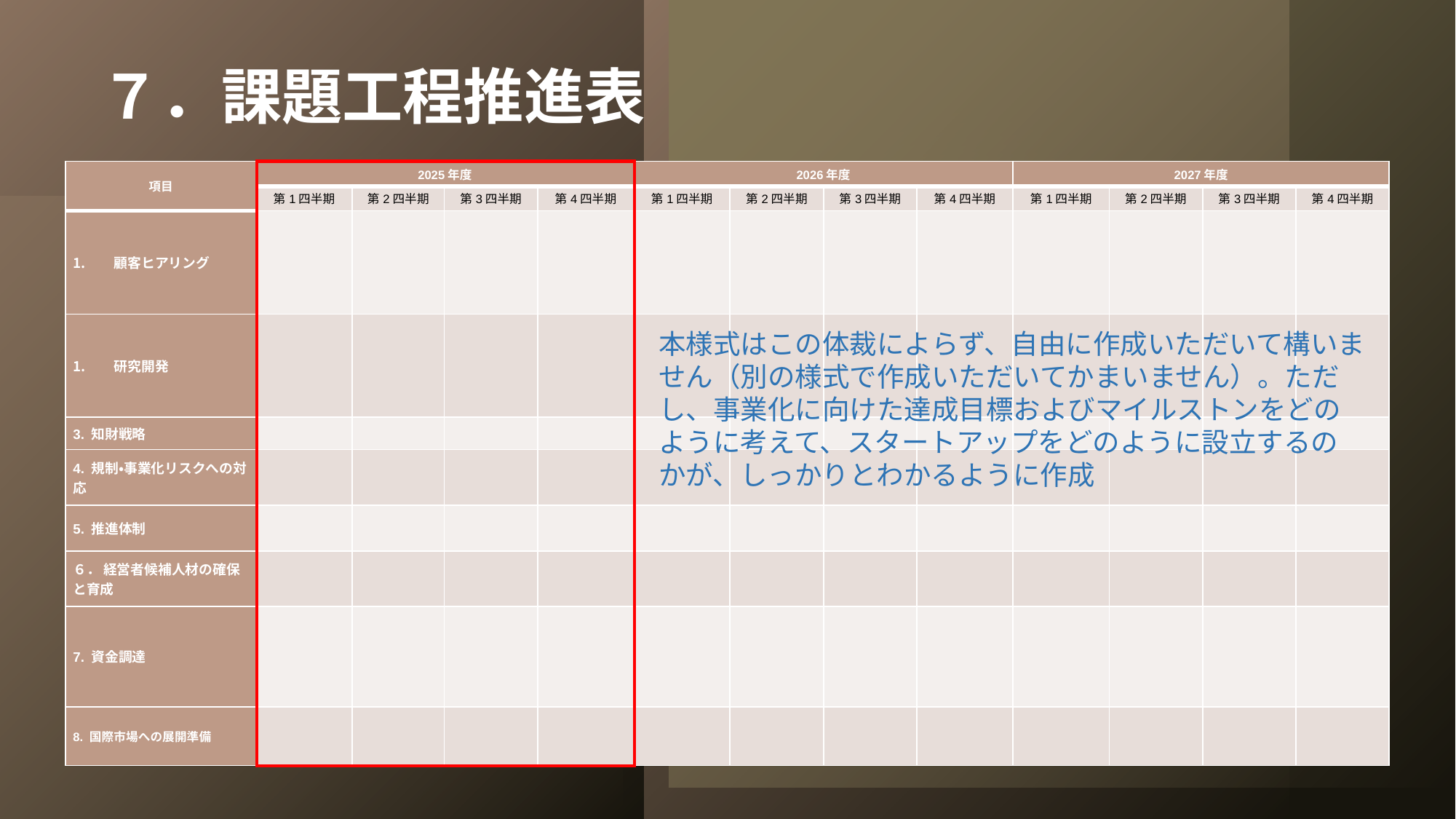

７．課題工程推進表
| 項目 | 2025年度 |  |  |  | 2026年度 |  |  |  | 2027年度 |  |  |  |
| --- | --- | --- | --- | --- | --- | --- | --- | --- | --- | --- | --- | --- |
|  | 第1四半期 | 第2四半期 | 第3四半期 | 第4四半期 | 第1四半期 | 第2四半期 | 第3四半期 | 第4四半期 | 第1四半期 | 第2四半期 | 第3四半期 | 第4四半期 |
| 顧客ヒアリング |  |  |  |  |  |  |  |  |  |  |  |  |
| 研究開発 |  |  |  |  |  |  |  |  |  |  |  |  |
| 3. 知財戦略 |  |  |  |  |  |  |  |  |  |  |  |  |
| 4. 規制・事業化リスクへの対応 |  |  |  |  |  |  |  |  |  |  |  |  |
| 5. 推進体制 |  |  |  |  |  |  |  |  |  |  |  |  |
| ６． 経営者候補人材の確保と育成 |  |  |  |  |  |  |  |  |  |  |  |  |
| 7. 資金調達 |  |  |  |  |  |  |  |  |  |  |  |  |
| 8. 国際市場への展開準備 |  |  |  |  |  |  |  |  |  |  |  |  |

本様式はこの体裁によらず、自由に作成いただいて構いません（別の様式で作成いただいてかまいません）。ただし、事業化に向けた達成目標およびマイルストンをどのように考えて、スタートアップをどのように設立するのかが、しっかりとわかるように作成